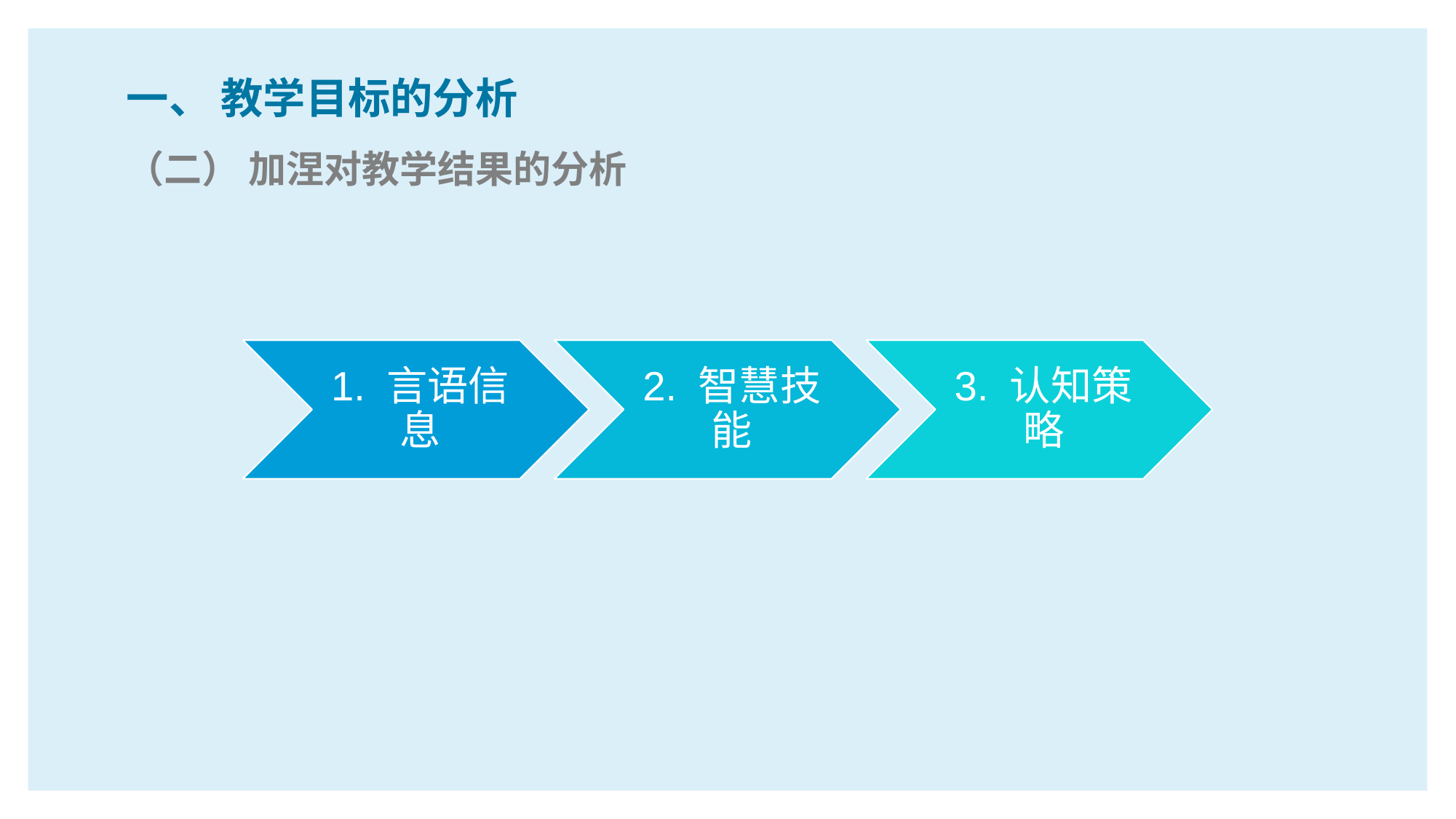

一、 教学目标的分析
（二） 加涅对教学结果的分析

1. 言语信息
2. 智慧技能
3. 认知策略